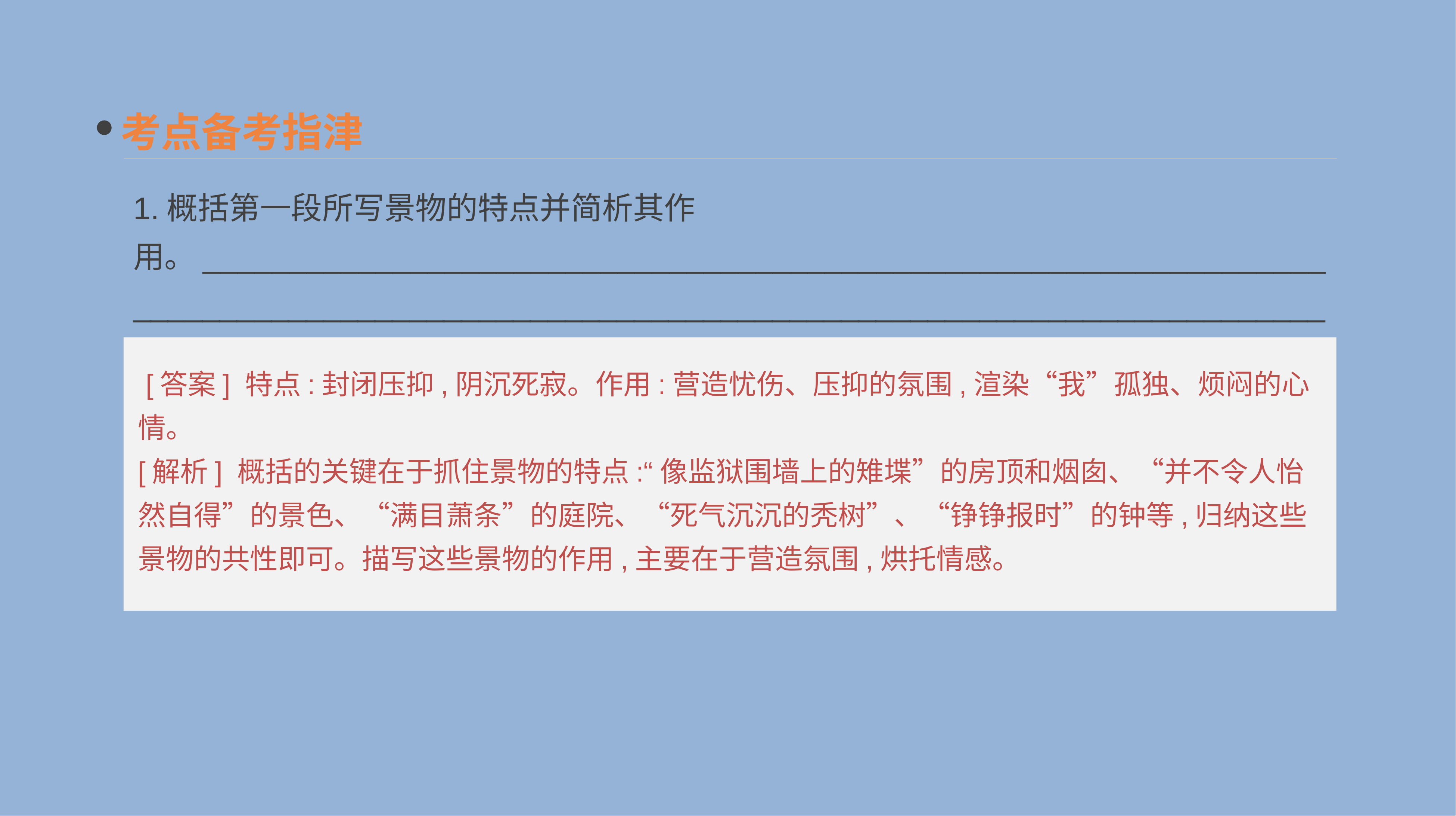

考点备考指津

1.概括第一段所写景物的特点并简析其作用。__________________________________________________________________________________________________________________________________________________________________________

 [答案] 特点:封闭压抑,阴沉死寂。作用:营造忧伤、压抑的氛围,渲染“我”孤独、烦闷的心情。
[解析] 概括的关键在于抓住景物的特点:“像监狱围墙上的雉堞”的房顶和烟囱、“并不令人怡然自得”的景色、“满目萧条”的庭院、“死气沉沉的秃树”、“铮铮报时”的钟等,归纳这些景物的共性即可。描写这些景物的作用,主要在于营造氛围,烘托情感。